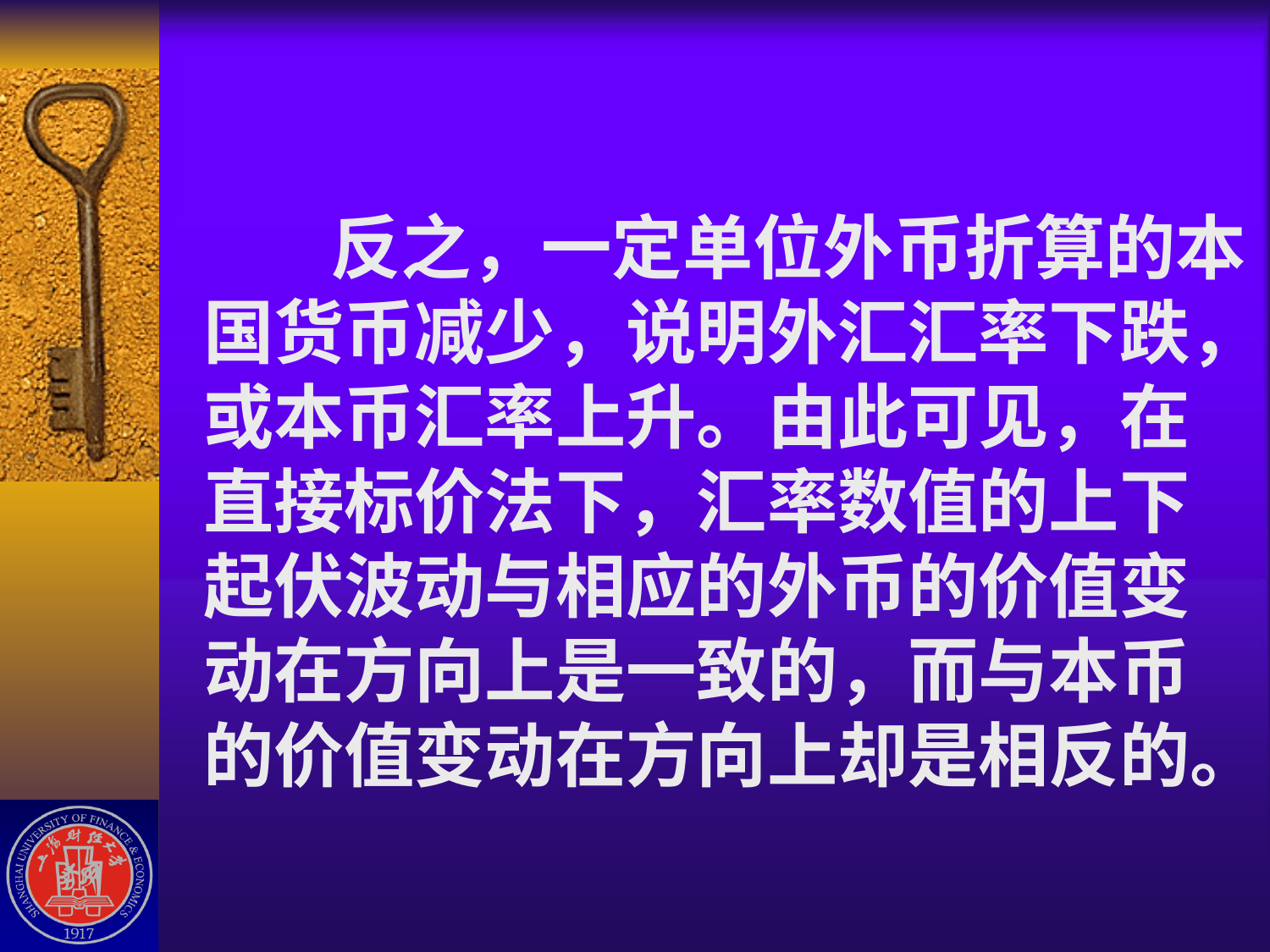

# 反之，一定单位外币折算的本国货币减少，说明外汇汇率下跌，或本币汇率上升。由此可见，在直接标价法下，汇率数值的上下起伏波动与相应的外币的价值变动在方向上是一致的，而与本币的价值变动在方向上却是相反的。